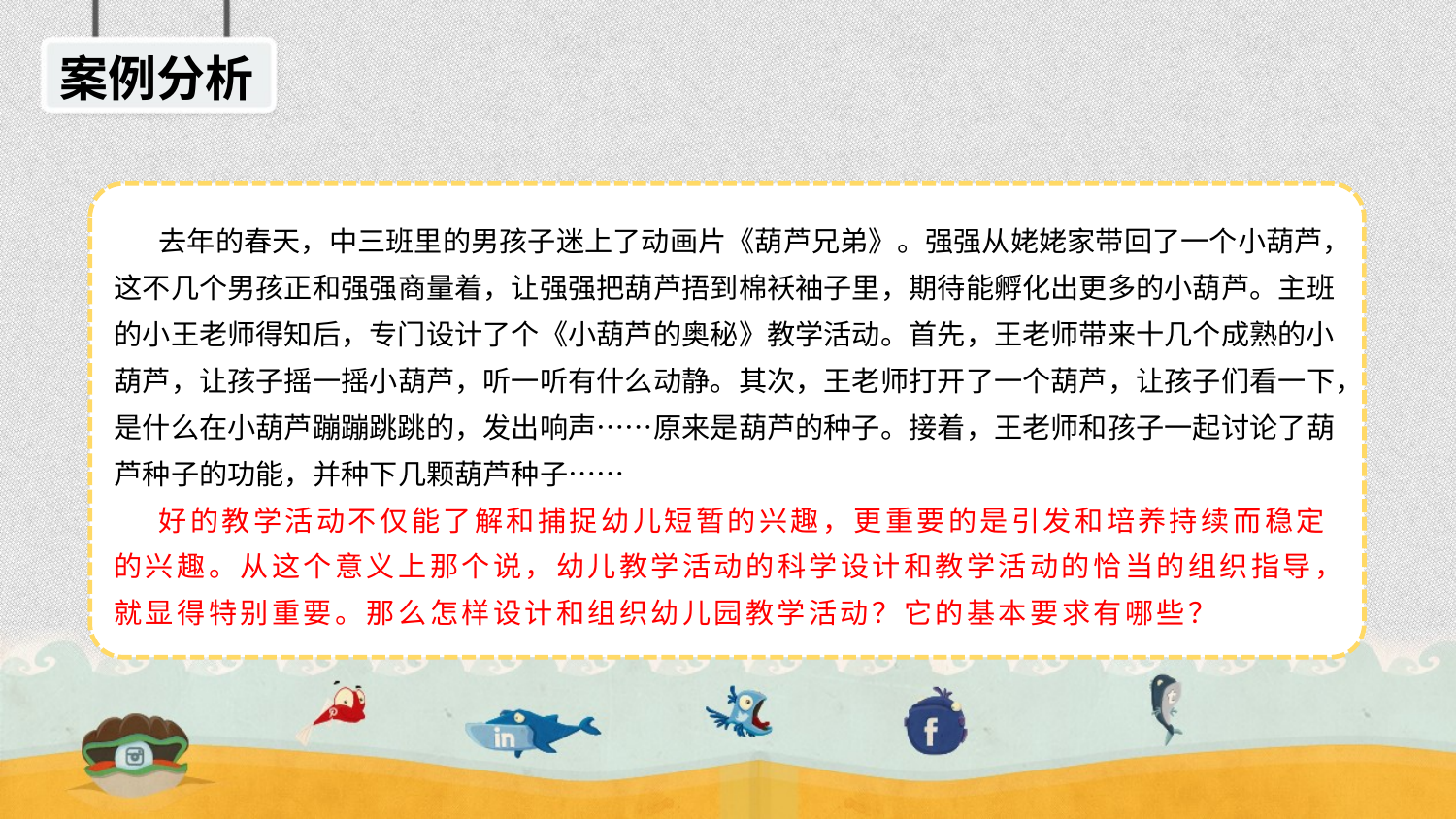

案例分析
    去年的春天，中三班里的男孩子迷上了动画片《葫芦兄弟》。强强从姥姥家带回了一个小葫芦，这不几个男孩正和强强商量着，让强强把葫芦捂到棉袄袖子里，期待能孵化出更多的小葫芦。主班的小王老师得知后，专门设计了个《小葫芦的奥秘》教学活动。首先，王老师带来十几个成熟的小葫芦，让孩子摇一摇小葫芦，听一听有什么动静。其次，王老师打开了一个葫芦，让孩子们看一下，是什么在小葫芦蹦蹦跳跳的，发出响声……原来是葫芦的种子。接着，王老师和孩子一起讨论了葫芦种子的功能，并种下几颗葫芦种子……
    好的教学活动不仅能了解和捕捉幼儿短暂的兴趣，更重要的是引发和培养持续而稳定的兴趣。从这个意义上那个说，幼儿教学活动的科学设计和教学活动的恰当的组织指导，就显得特别重要。那么怎样设计和组织幼儿园教学活动？它的基本要求有哪些？